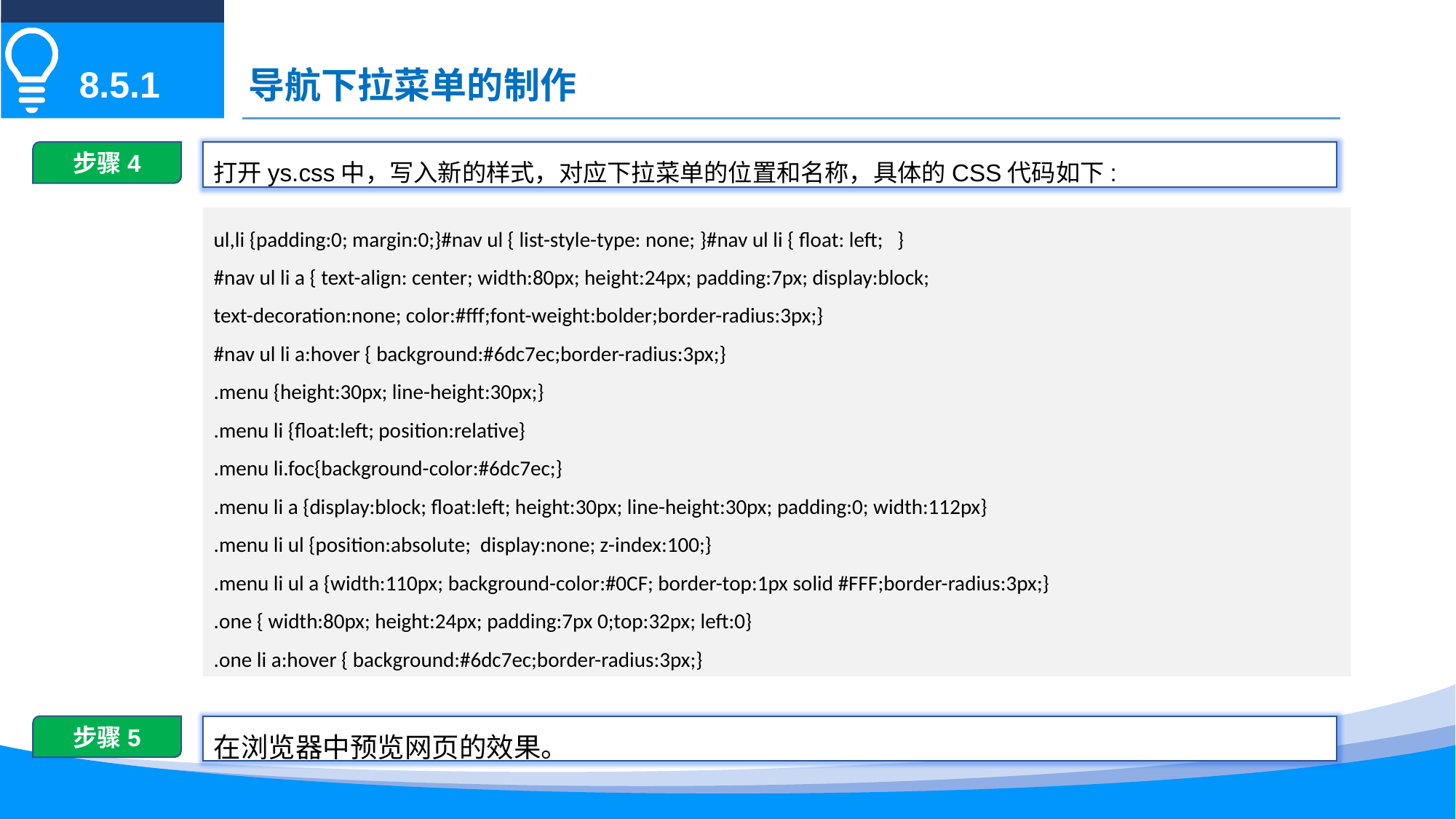

导航下拉菜单的制作
8.5.1
步骤4
打开ys.css中，写入新的样式，对应下拉菜单的位置和名称，具体的CSS代码如下:
ul,li {padding:0; margin:0;}#nav ul { list-style-type: none; }#nav ul li { float: left;   }
#nav ul li a { text-align: center; width:80px; height:24px; padding:7px; display:block;
text-decoration:none; color:#fff;font-weight:bolder;border-radius:3px;}
#nav ul li a:hover { background:#6dc7ec;border-radius:3px;}
.menu {height:30px; line-height:30px;}
.menu li {float:left; position:relative}
.menu li.foc{background-color:#6dc7ec;}
.menu li a {display:block; float:left; height:30px; line-height:30px; padding:0; width:112px}
.menu li ul {position:absolute;  display:none; z-index:100;}
.menu li ul a {width:110px; background-color:#0CF; border-top:1px solid #FFF;border-radius:3px;}
.one { width:80px; height:24px; padding:7px 0;top:32px; left:0}
.one li a:hover { background:#6dc7ec;border-radius:3px;}
步骤5
在浏览器中预览网页的效果。